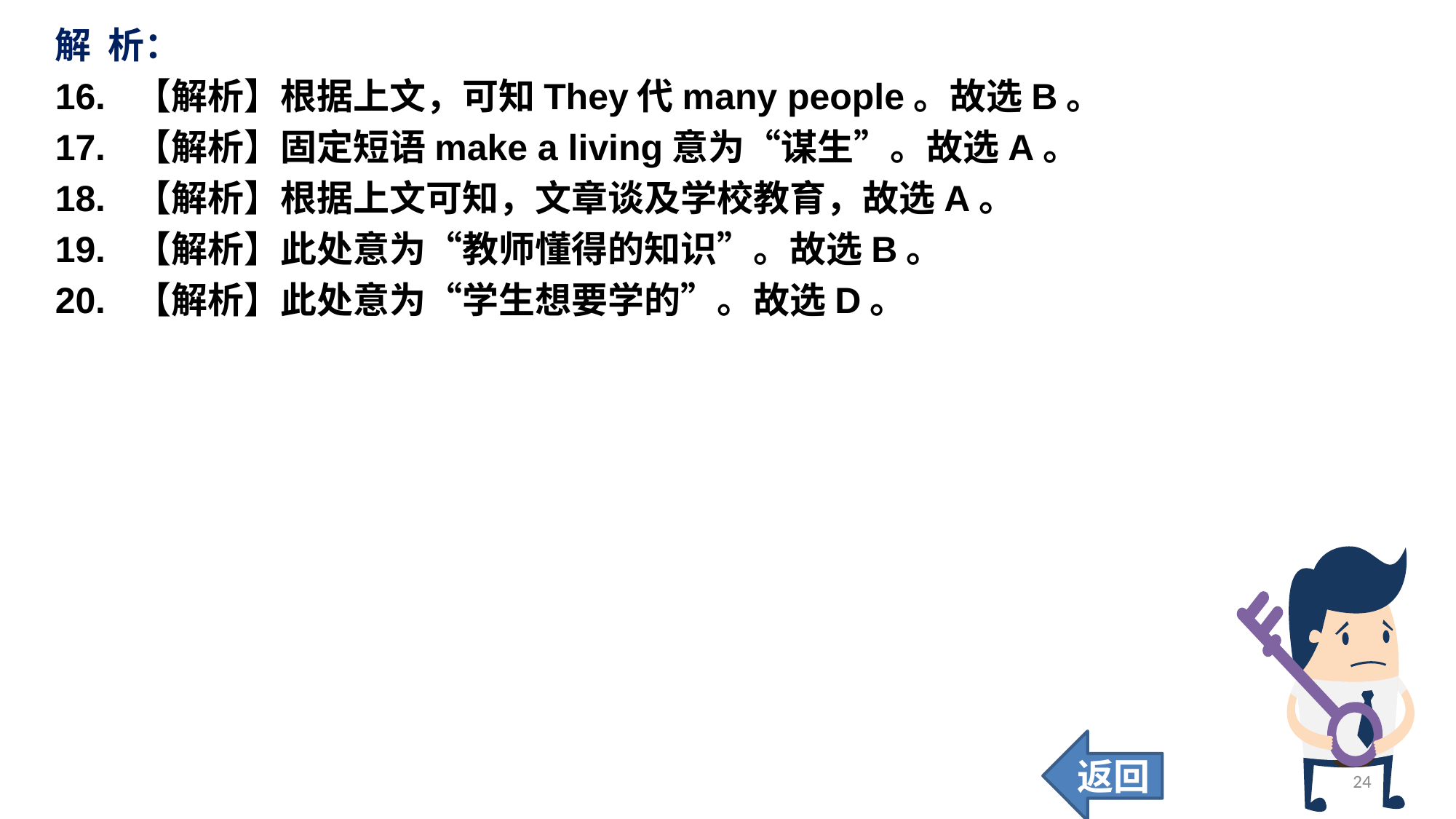

解  析：
16.  【解析】根据上文，可知They代many people。故选B。
17.  【解析】固定短语make a living意为“谋生”。故选A。
18.  【解析】根据上文可知，文章谈及学校教育，故选A。
19.  【解析】此处意为“教师懂得的知识”。故选B。
20.  【解析】此处意为“学生想要学的”。故选D。

返回
24